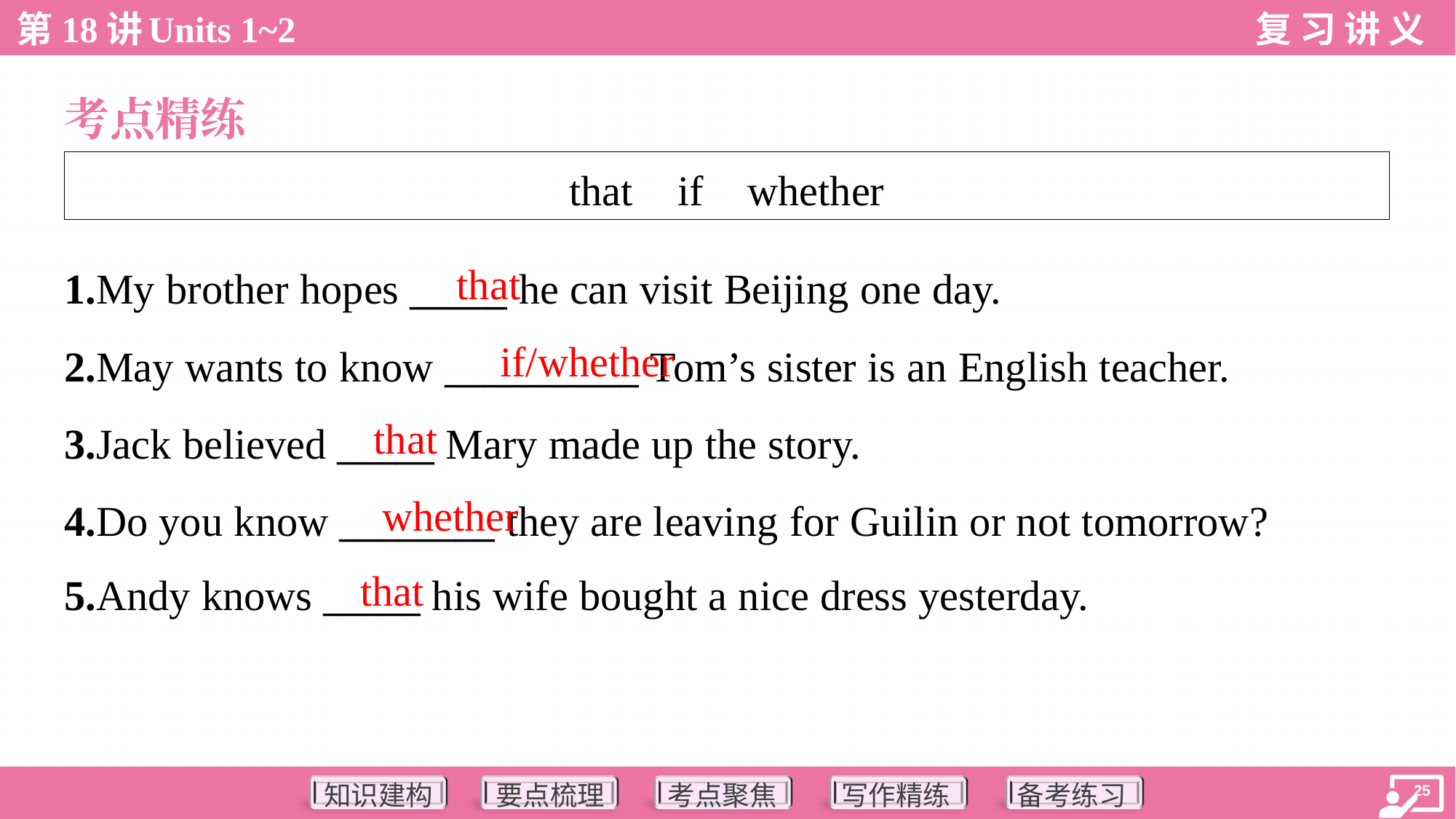

考点精练
| that if whether |
| --- |
that
1.My brother hopes _____ he can visit Beijing one day.
2.May wants to know __________ Tom’s sister is an English teacher.
3.Jack believed _____ Mary made up the story.
4.Do you know ________ they are leaving for Guilin or not tomorrow?
5.Andy knows _____ his wife bought a nice dress yesterday.
if/whether
that
whether
that